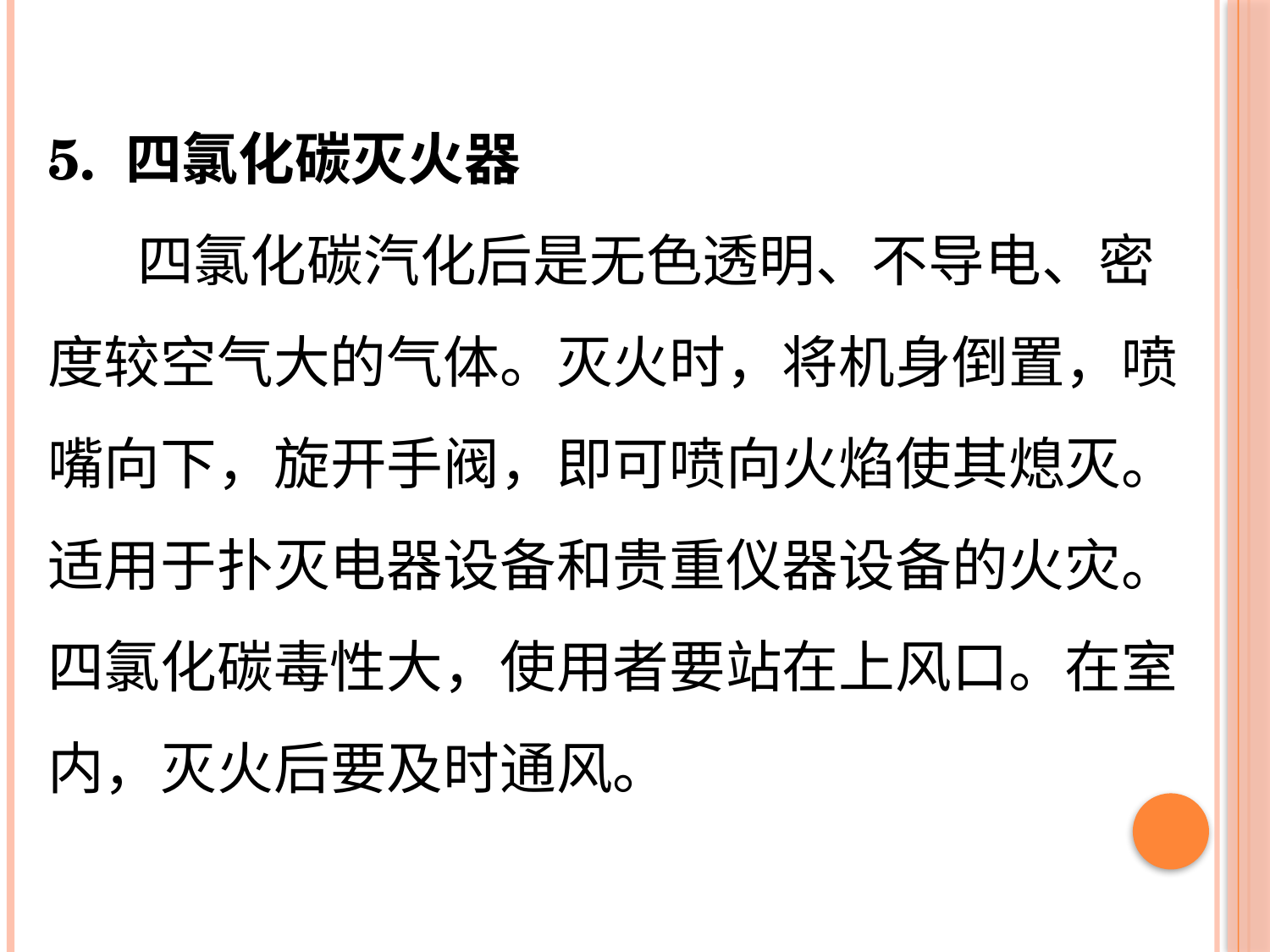

5. 四氯化碳灭火器
      四氯化碳汽化后是无色透明、不导电、密度较空气大的气体。灭火时，将机身倒置，喷嘴向下，旋开手阀，即可喷向火焰使其熄灭。适用于扑灭电器设备和贵重仪器设备的火灾。四氯化碳毒性大，使用者要站在上风口。在室内，灭火后要及时通风。